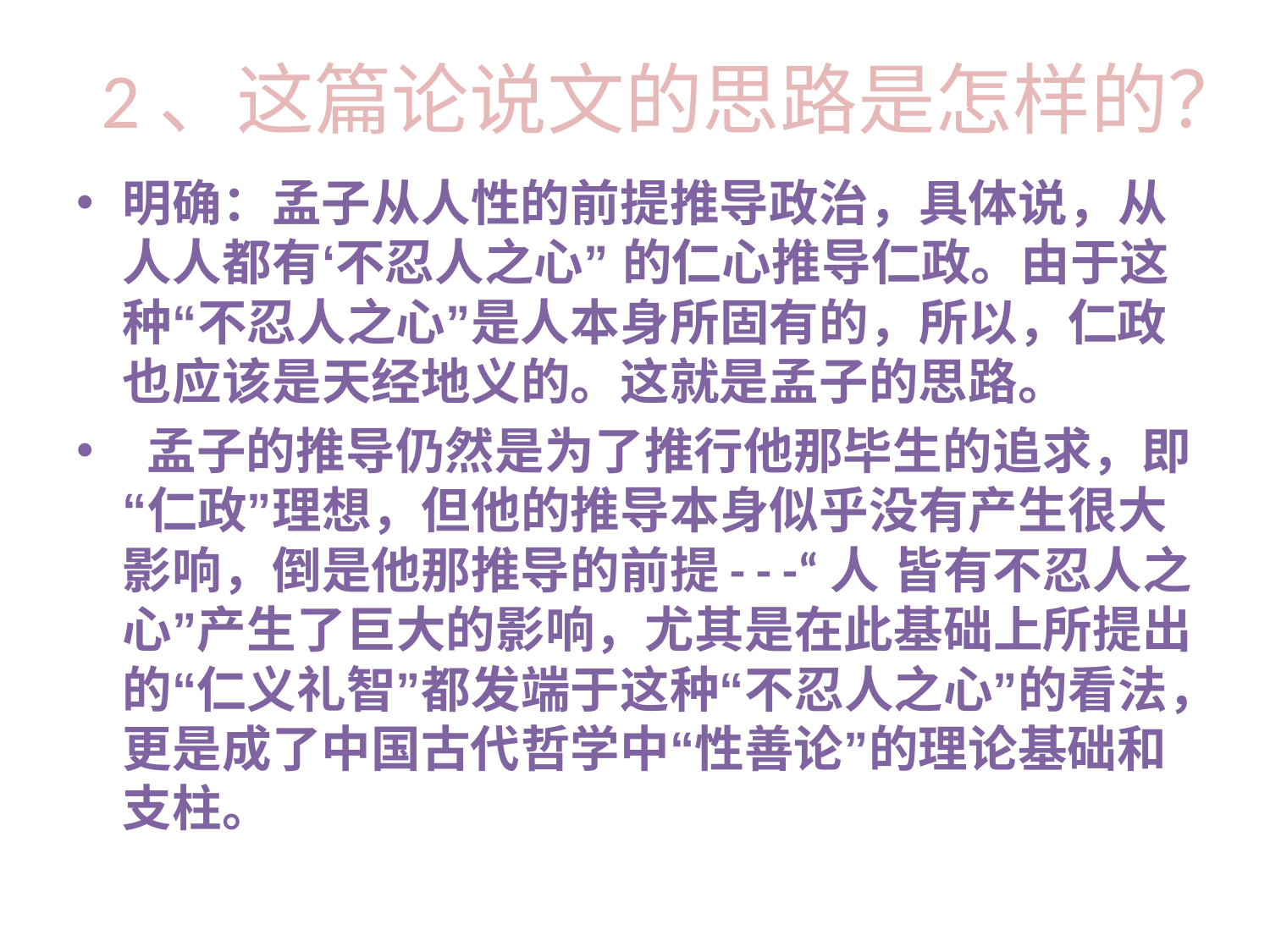

# 2、这篇论说文的思路是怎样的？
明确：孟子从人性的前提推导政治，具体说，从人人都有‘不忍人之心” 的仁心推导仁政。由于这种“不忍人之心”是人本身所固有的，所以，仁政也应该是天经地义的。这就是孟子的思路。
 孟子的推导仍然是为了推行他那毕生的追求，即“仁政”理想，但他的推导本身似乎没有产生很大影响，倒是他那推导的前提- - -“人 皆有不忍人之心”产生了巨大的影响，尤其是在此基础上所提出的“仁义礼智”都发端于这种“不忍人之心”的看法，更是成了中国古代哲学中“性善论”的理论基础和支柱。